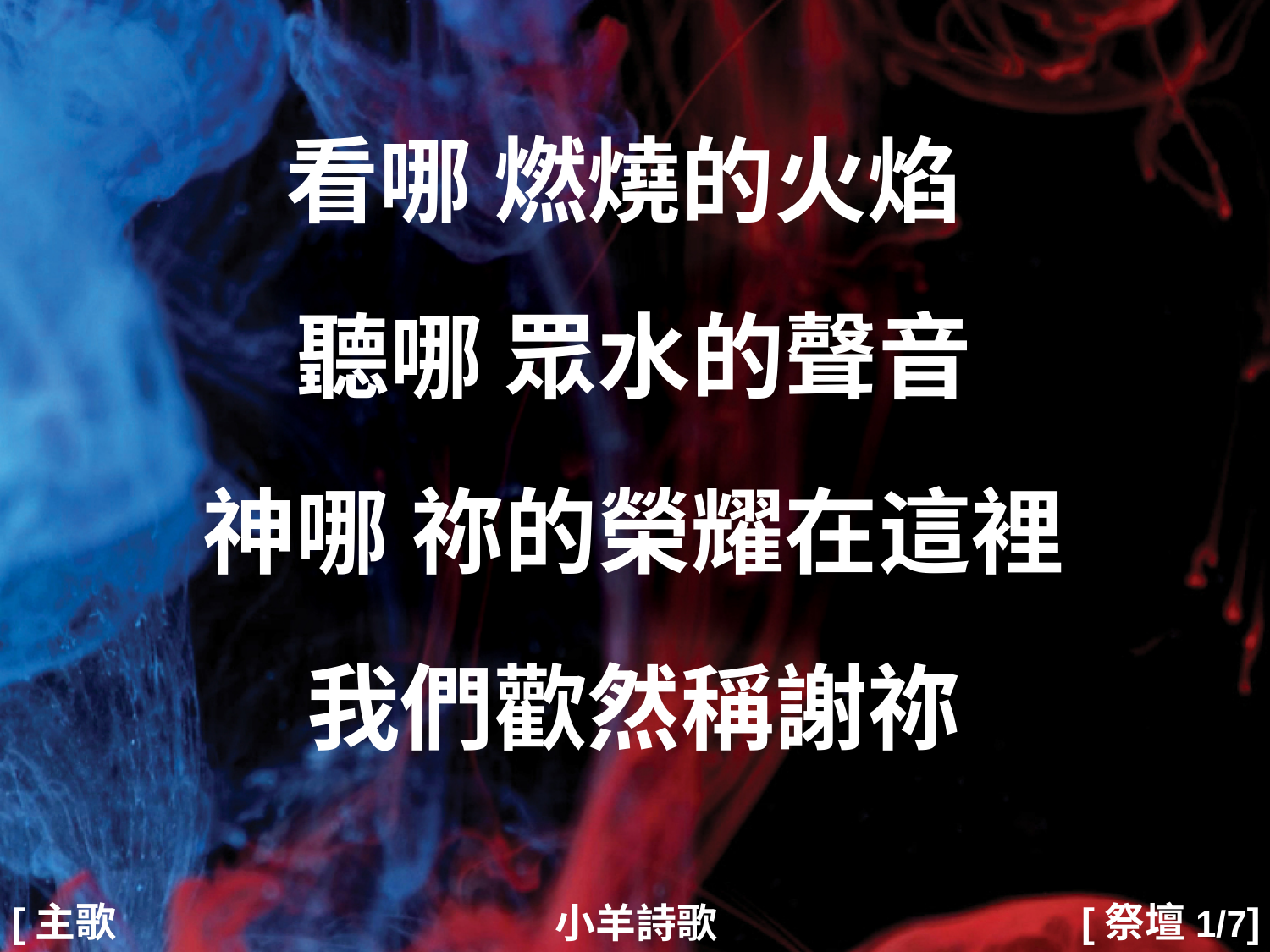

看哪 燃燒的火焰

聽哪 眾水的聲音

神哪 祢的榮耀在這裡

我們歡然稱謝祢

#

[主歌1]
[祭壇1/7]
小羊詩歌